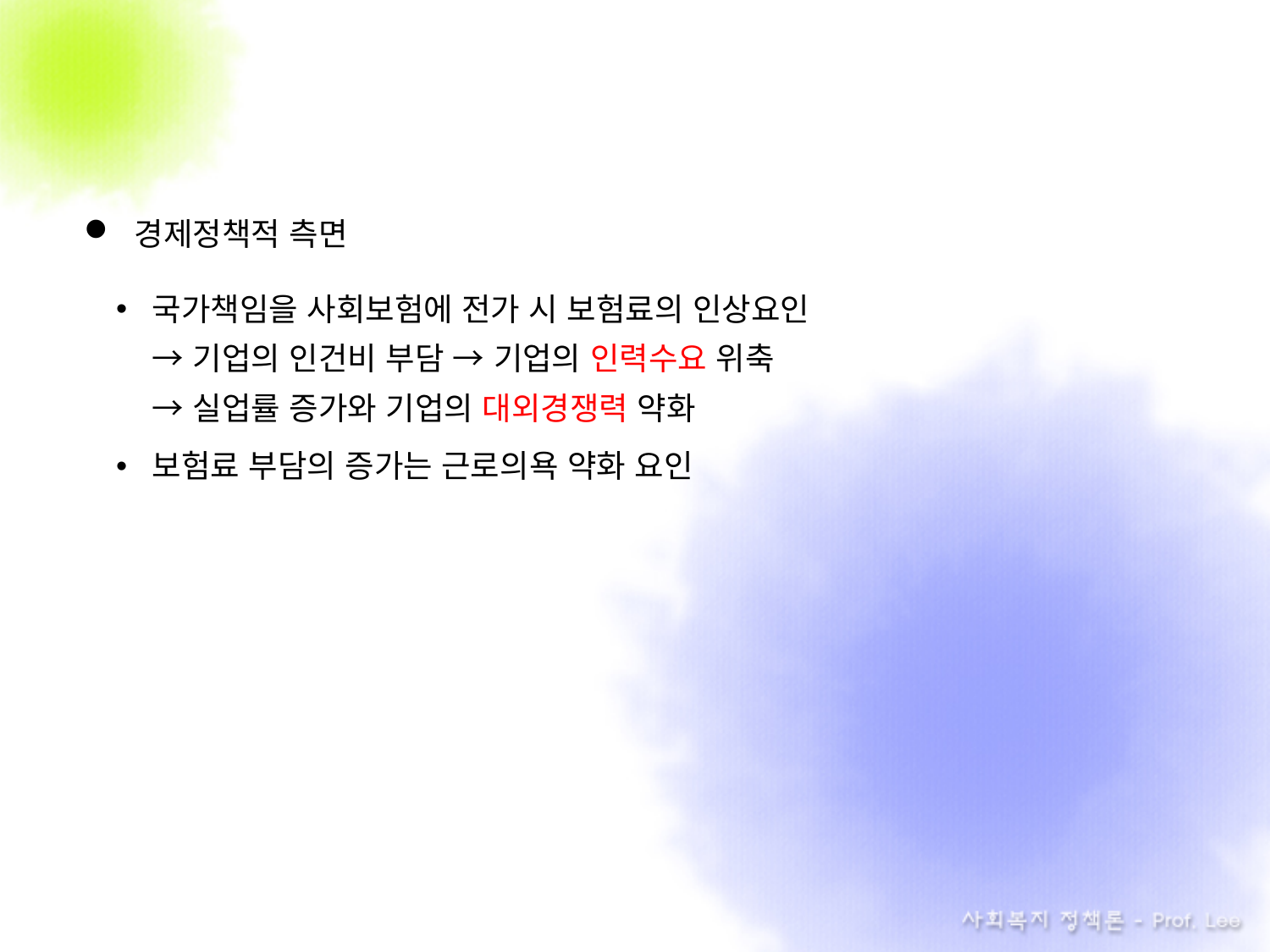

경제정책적 측면

국가책임을 사회보험에 전가 시 보험료의 인상요인
→ 기업의 인건비 부담 → 기업의 인력수요 위축
→ 실업률 증가와 기업의 대외경쟁력 약화
보험료 부담의 증가는 근로의욕 약화 요인